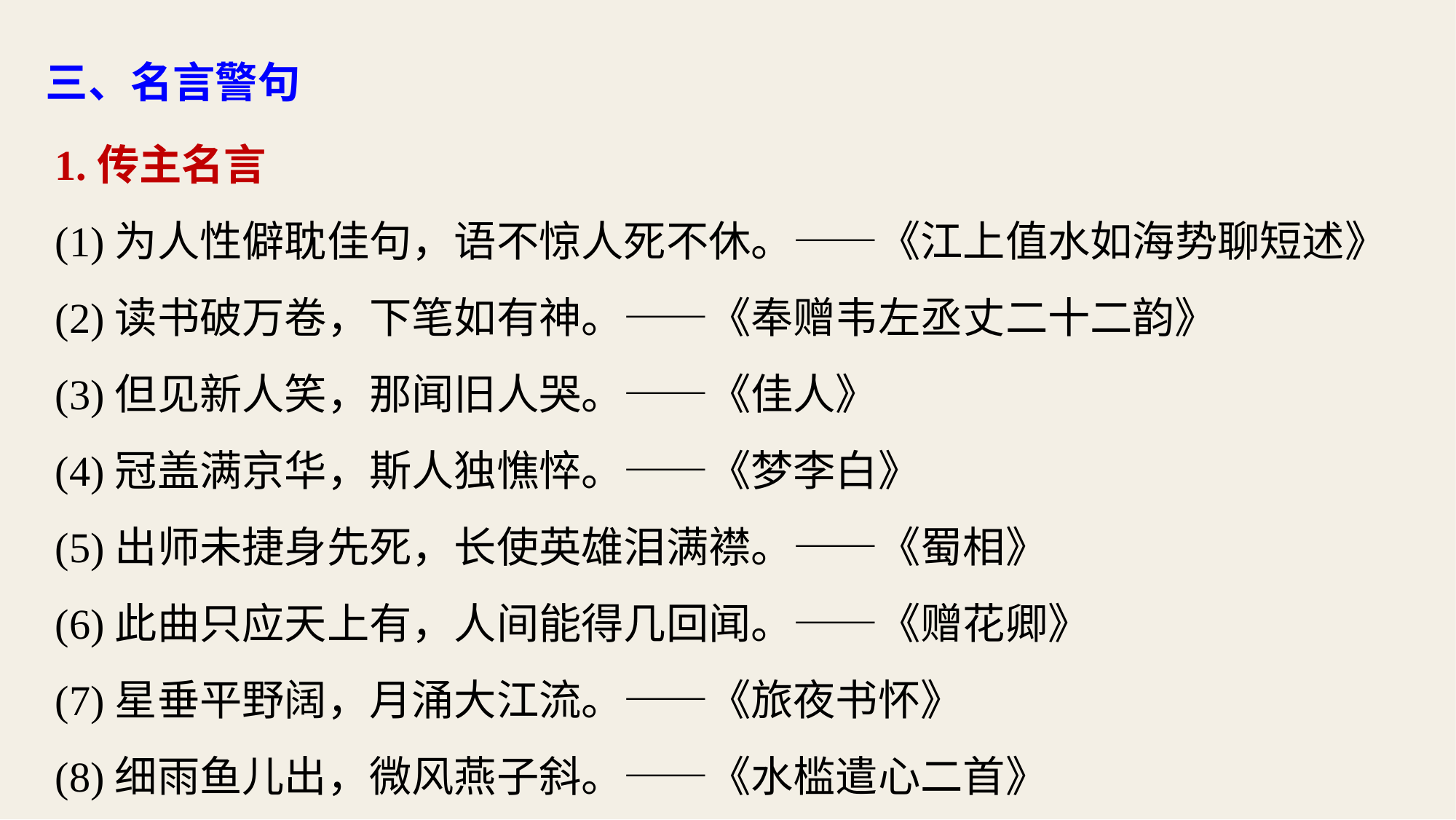

三、名言警句
1.传主名言
(1)为人性僻耽佳句，语不惊人死不休。——《江上值水如海势聊短述》
(2)读书破万卷，下笔如有神。——《奉赠韦左丞丈二十二韵》
(3)但见新人笑，那闻旧人哭。——《佳人》
(4)冠盖满京华，斯人独憔悴。——《梦李白》
(5)出师未捷身先死，长使英雄泪满襟。——《蜀相》
(6)此曲只应天上有，人间能得几回闻。——《赠花卿》
(7)星垂平野阔，月涌大江流。——《旅夜书怀》
(8)细雨鱼儿出，微风燕子斜。——《水槛遣心二首》